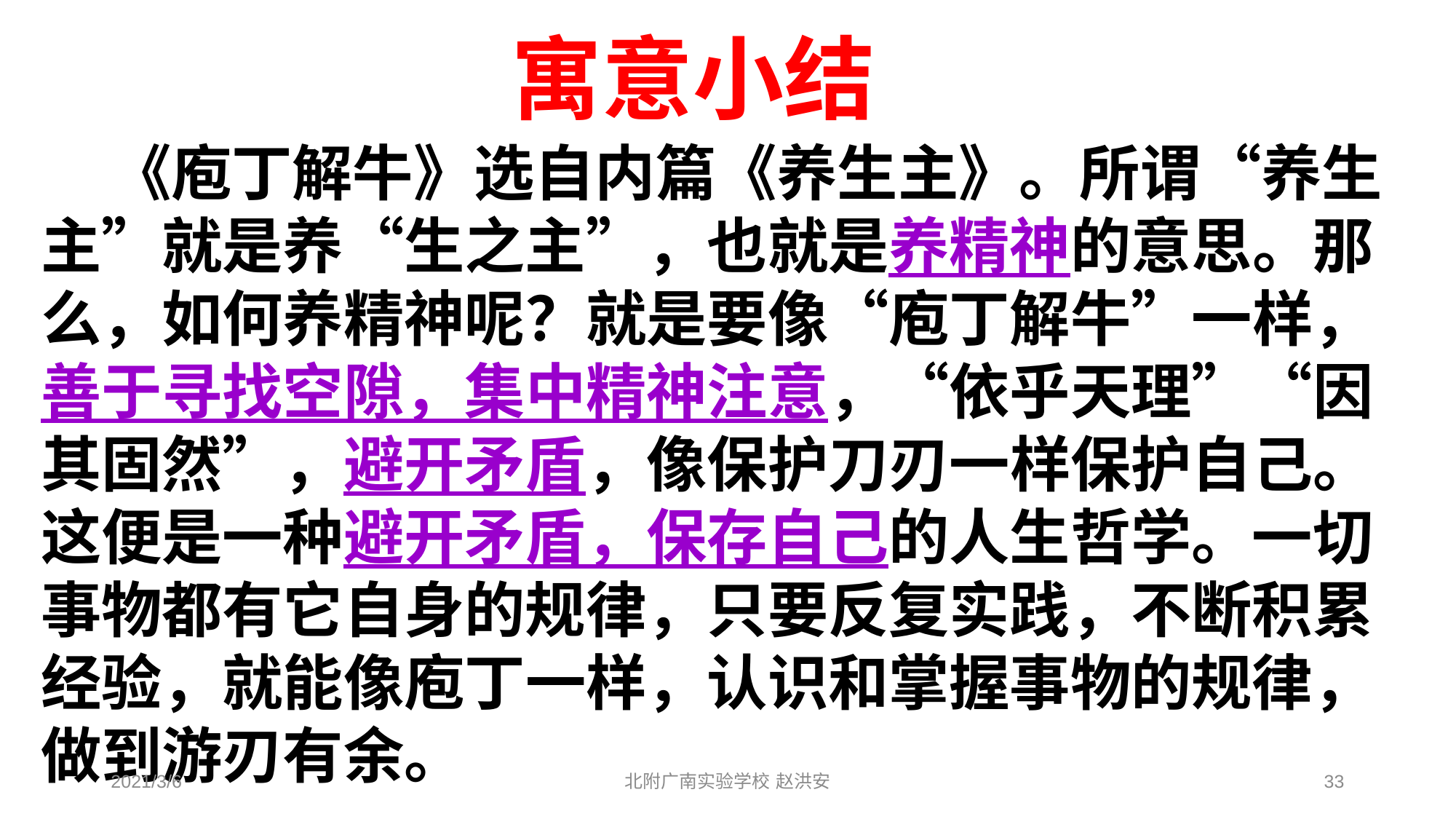

寓意小结
    《庖丁解牛》选自内篇《养生主》。所谓“养生主”就是养“生之主”，也就是养精神的意思。那么，如何养精神呢？就是要像“庖丁解牛”一样，善于寻找空隙，集中精神注意，“依乎天理”“因其固然”，避开矛盾，像保护刀刃一样保护自己。这便是一种避开矛盾，保存自己的人生哲学。一切事物都有它自身的规律，只要反复实践，不断积累经验，就能像庖丁一样，认识和掌握事物的规律，做到游刃有余。
2021/3/6
北附广南实验学校 赵洪安
33